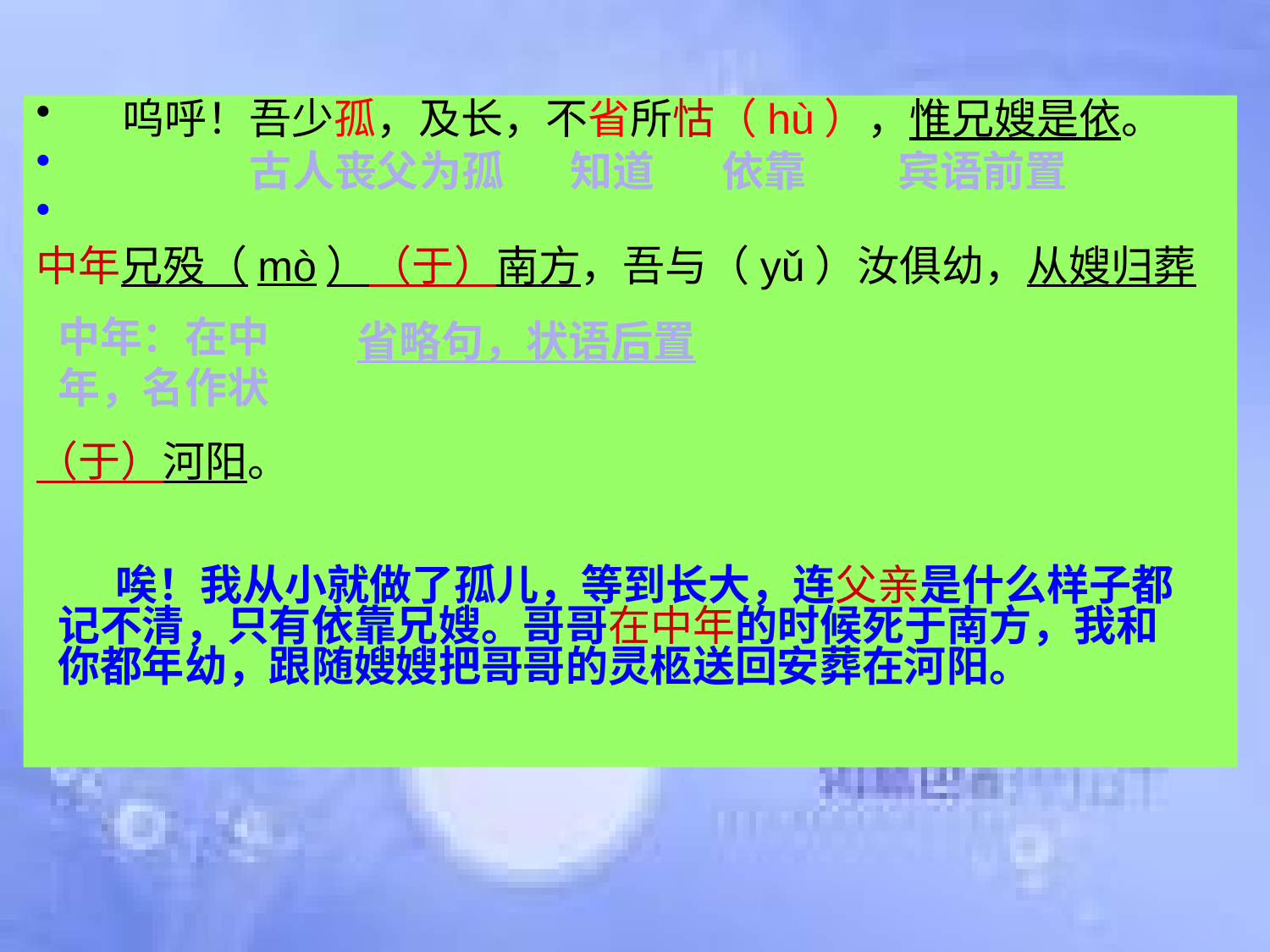

#
   呜呼！吾少孤，及长，不省所怙（hù），惟兄嫂是依。

中年兄殁（mò）（于）南方，吾与（yǔ）汝俱幼，从嫂归葬

（于）河阳。

古人丧父为孤
知道
依靠
宾语前置
中年：在中年，名作状
省略句，状语后置
     唉！我从小就做了孤儿，等到长大，连父亲是什么样子都记不清，只有依靠兄嫂。哥哥在中年的时候死于南方，我和你都年幼，跟随嫂嫂把哥哥的灵柩送回安葬在河阳。